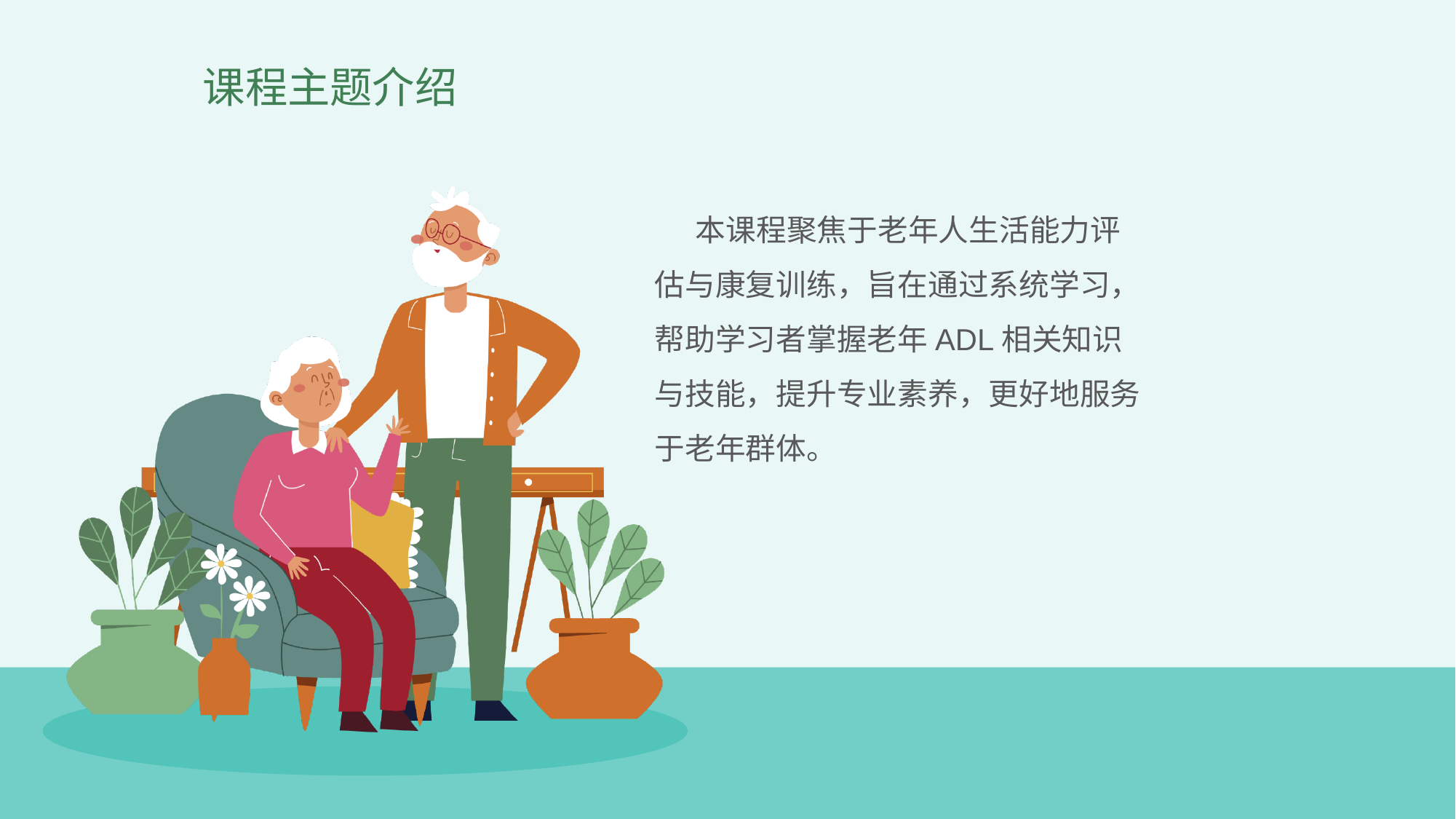

# 课程主题介绍

     本课程聚焦于老年人生活能力评估与康复训练，旨在通过系统学习，帮助学习者掌握老年ADL相关知识与技能，提升专业素养，更好地服务于老年群体。